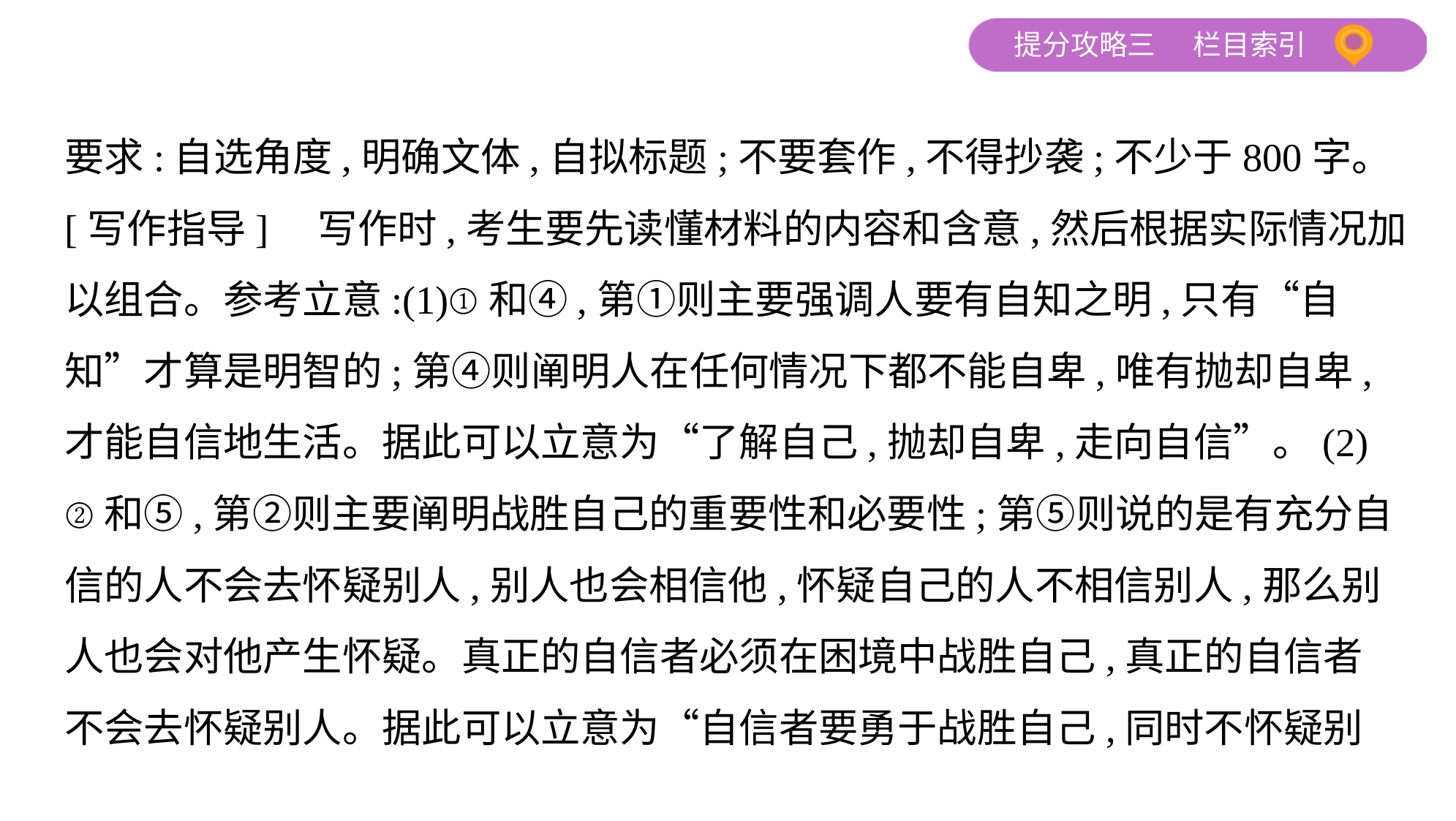

要求:自选角度,明确文体,自拟标题;不要套作,不得抄袭;不少于800字。
[写作指导]　写作时,考生要先读懂材料的内容和含意,然后根据实际情况加
以组合。参考立意:(1)①和④,第①则主要强调人要有自知之明,只有“自
知”才算是明智的;第④则阐明人在任何情况下都不能自卑,唯有抛却自卑,
才能自信地生活。据此可以立意为“了解自己,抛却自卑,走向自信”。(2)
②和⑤,第②则主要阐明战胜自己的重要性和必要性;第⑤则说的是有充分自
信的人不会去怀疑别人,别人也会相信他,怀疑自己的人不相信别人,那么别
人也会对他产生怀疑。真正的自信者必须在困境中战胜自己,真正的自信者
不会去怀疑别人。据此可以立意为“自信者要勇于战胜自己,同时不怀疑别